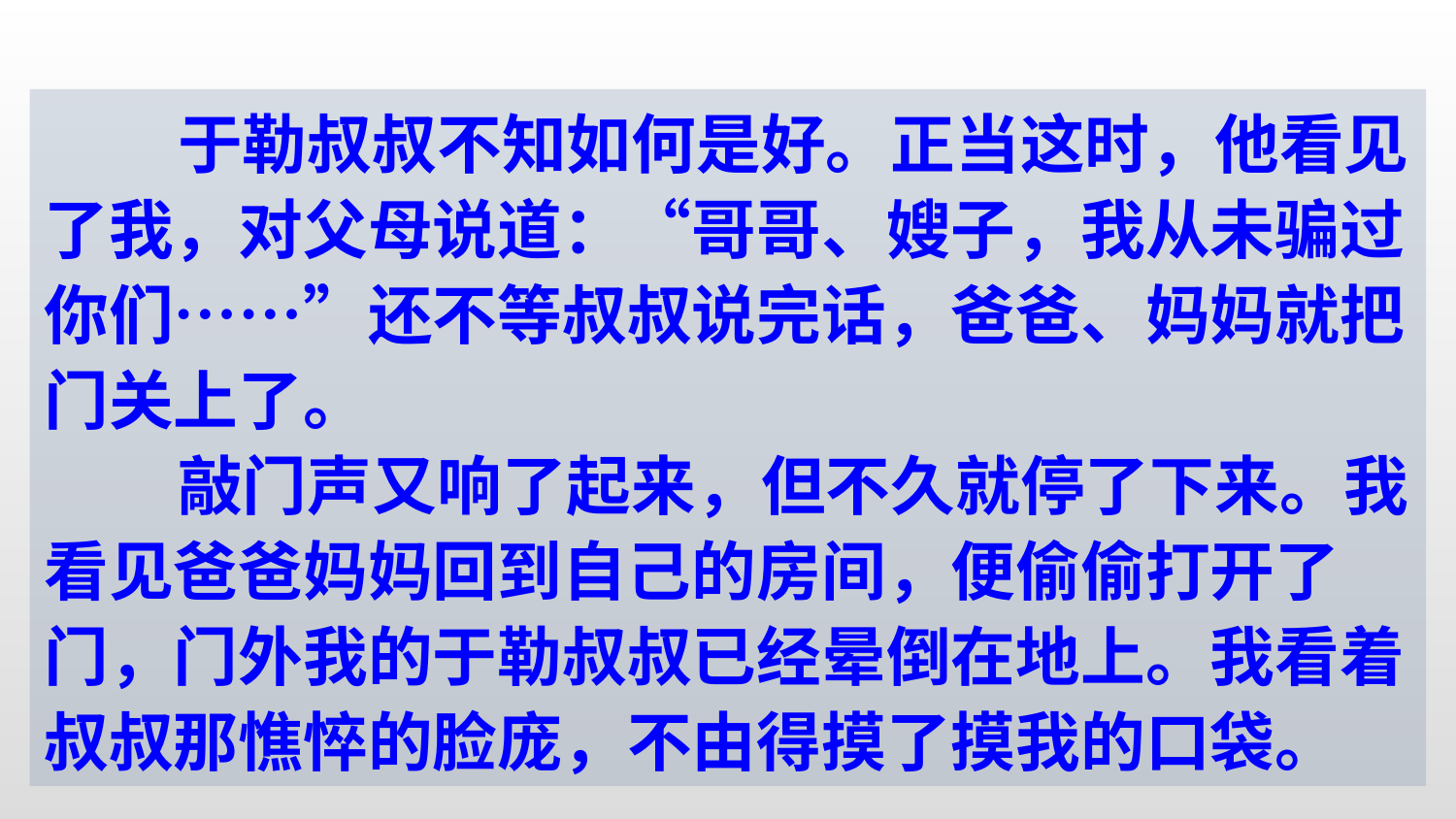

于勒叔叔不知如何是好。正当这时，他看见了我，对父母说道：“哥哥、嫂子，我从未骗过你们……”还不等叔叔说完话，爸爸、妈妈就把门关上了。
        敲门声又响了起来，但不久就停了下来。我看见爸爸妈妈回到自己的房间，便偷偷打开了门，门外我的于勒叔叔已经晕倒在地上。我看着叔叔那憔悴的脸庞，不由得摸了摸我的口袋。